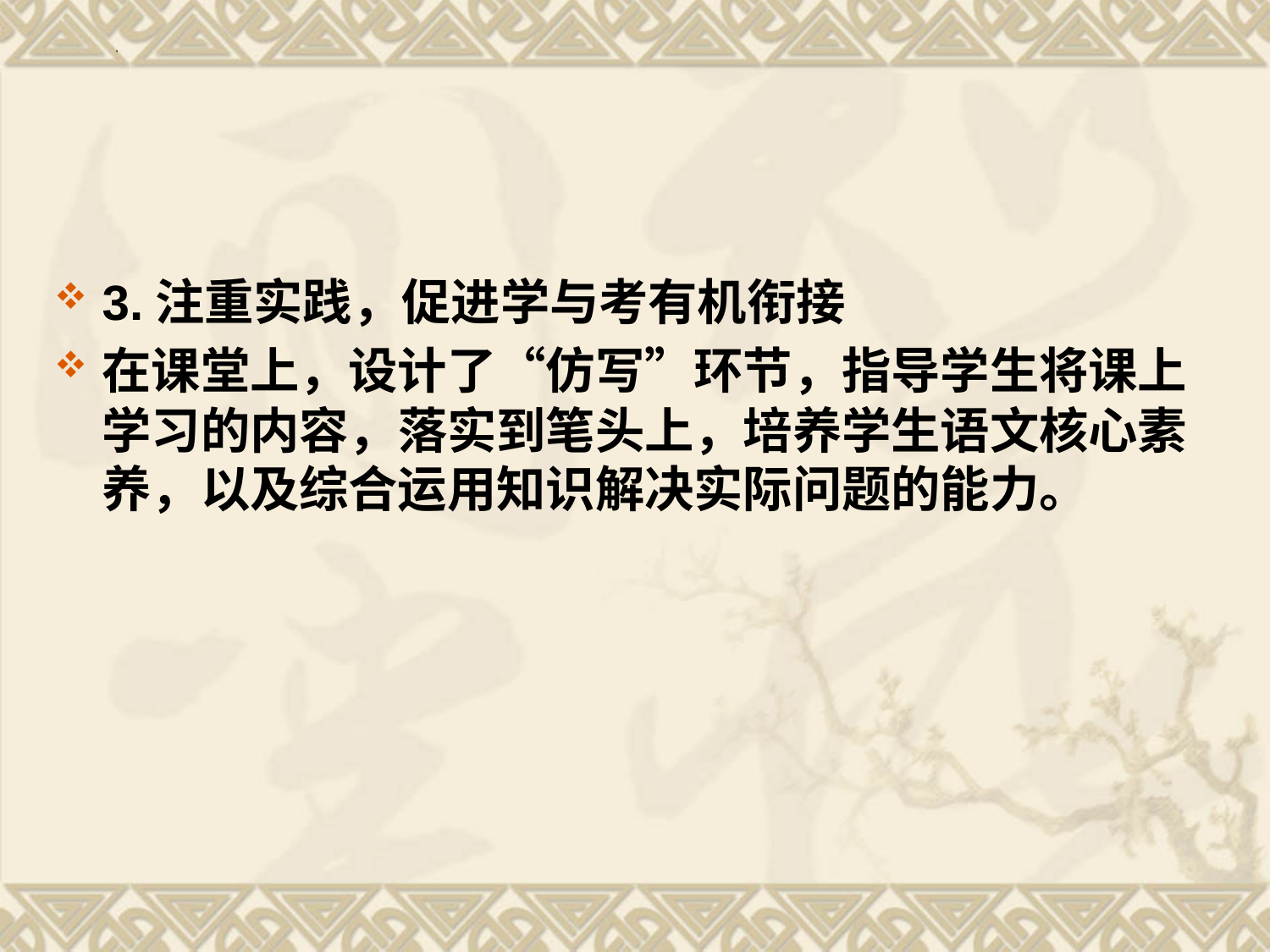

#
3.注重实践，促进学与考有机衔接
在课堂上，设计了“仿写”环节，指导学生将课上学习的内容，落实到笔头上，培养学生语文核心素养，以及综合运用知识解决实际问题的能力。